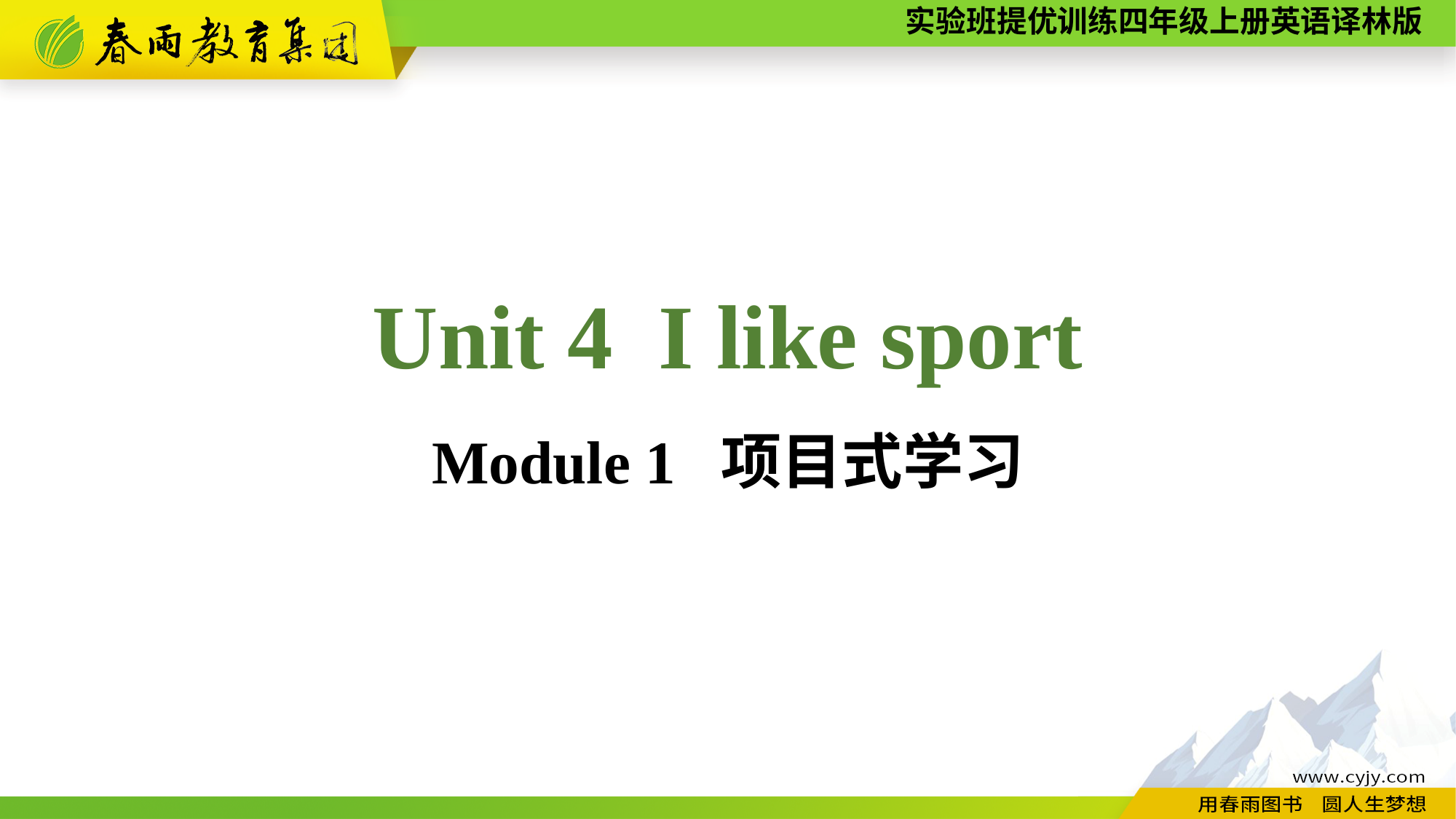

Unit 4  I like sport
Module 1  项目式学习